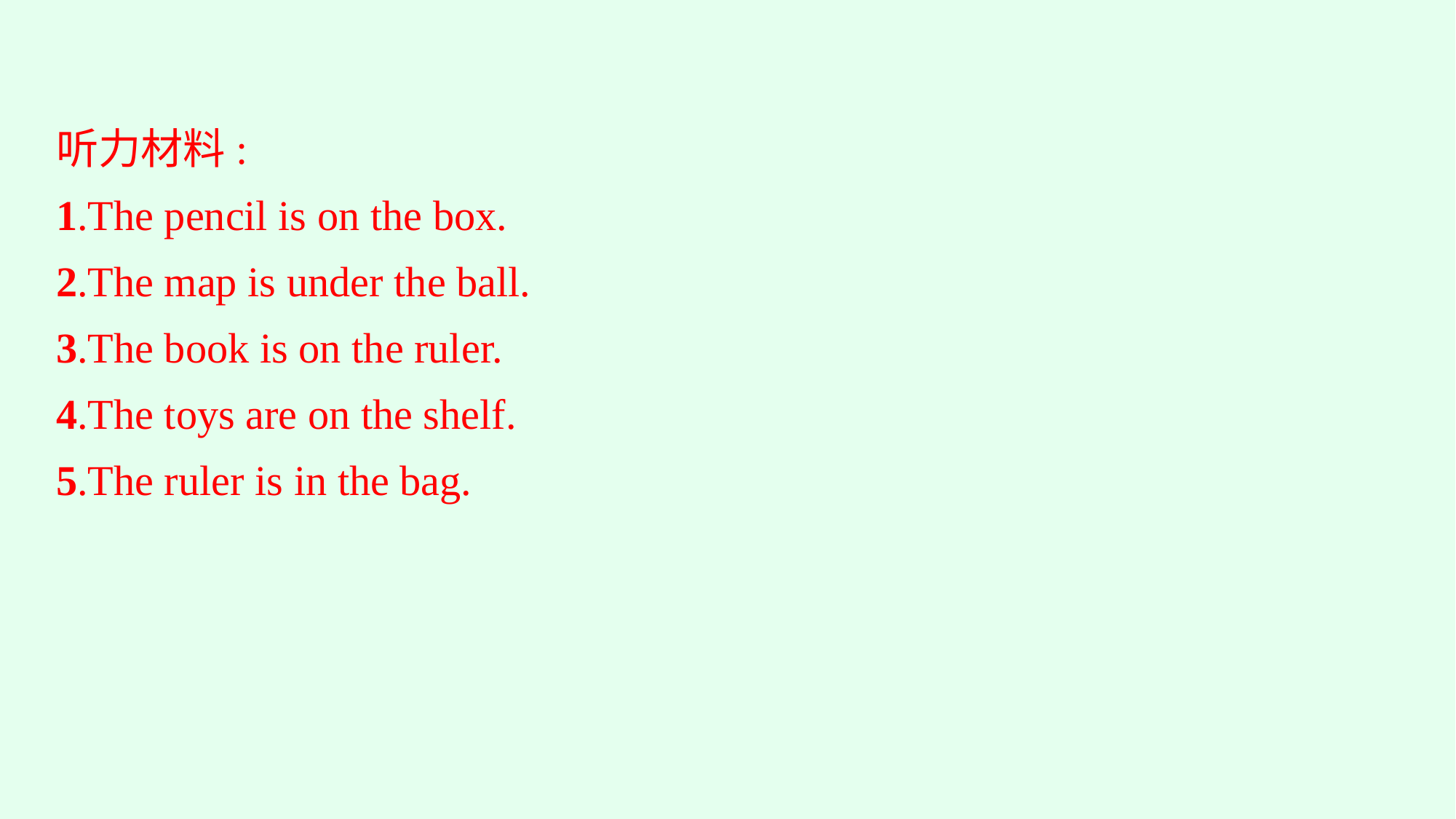

听力材料:
1.The pencil is on the box.
2.The map is under the ball.
3.The book is on the ruler.
4.The toys are on the shelf.
5.The ruler is in the bag.